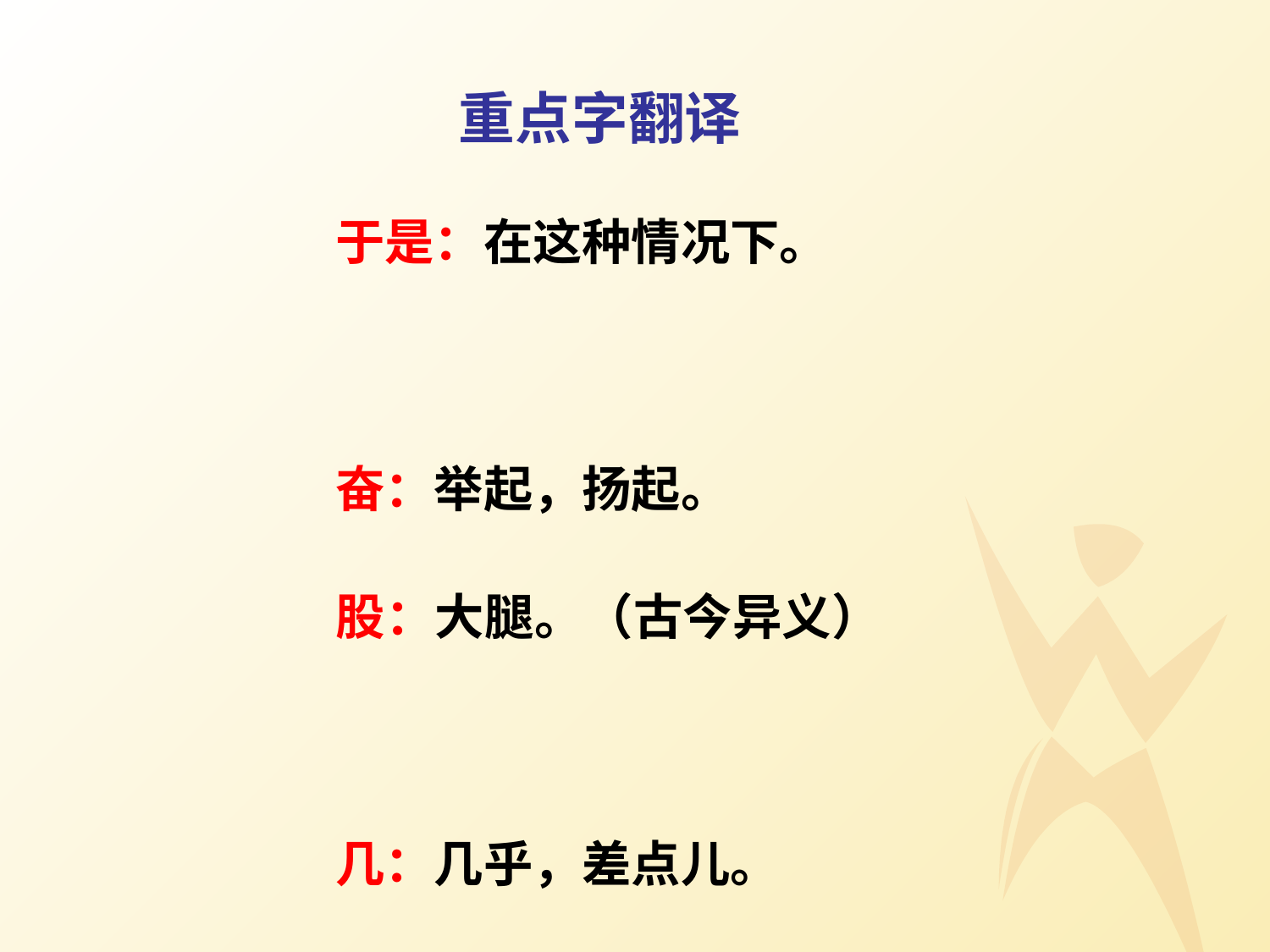

于是：在这种情况下。
	奋：举起，扬起。
	股：大腿。（古今异义）
	几：几乎，差点儿。
	走：跑。（古今异义）
重点字翻译